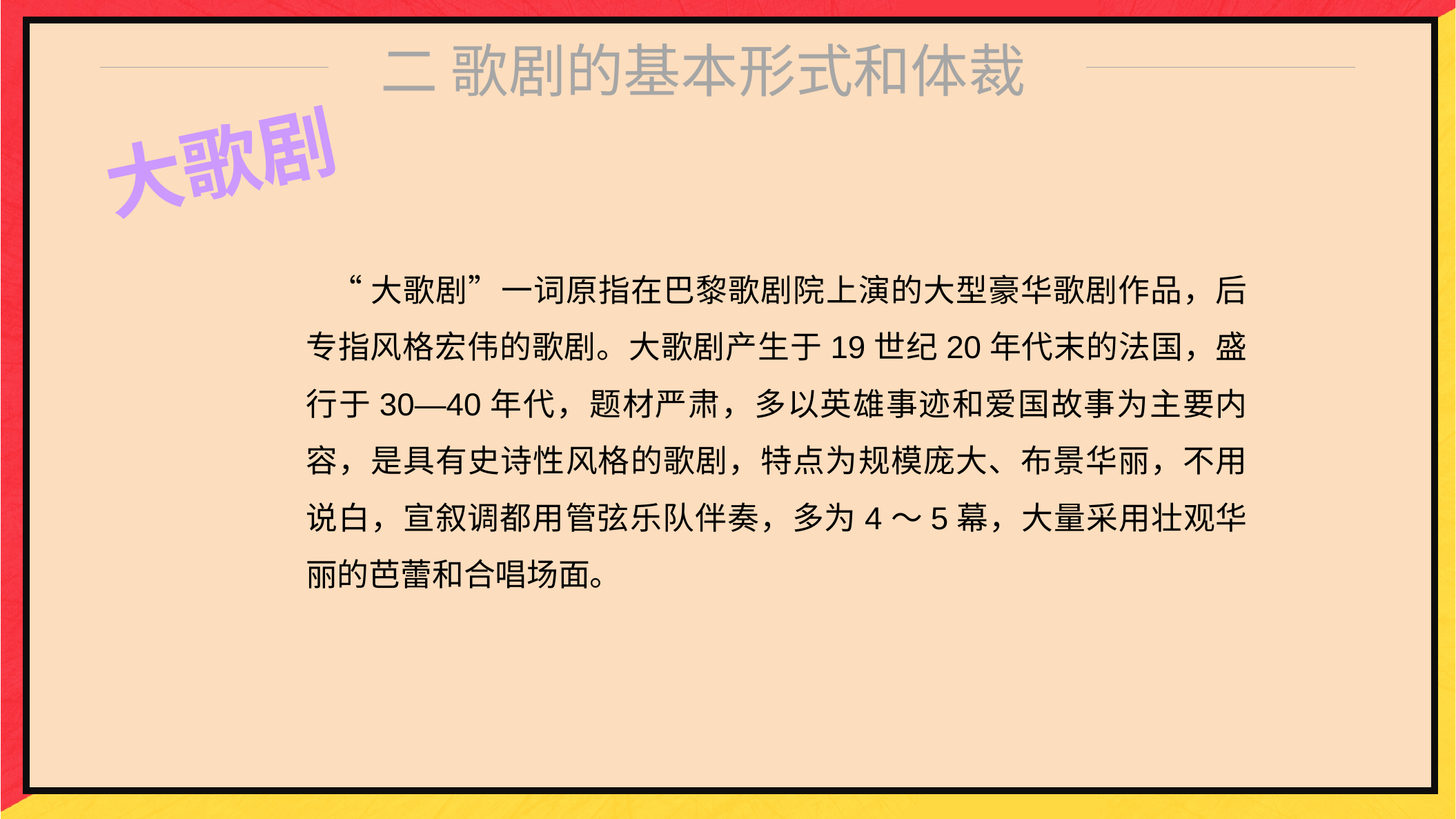

二 歌剧的基本形式和体裁
大歌剧
   “大歌剧”一词原指在巴黎歌剧院上演的大型豪华歌剧作品，后专指风格宏伟的歌剧。大歌剧产生于19世纪20年代末的法国，盛行于30—40年代，题材严肃，多以英雄事迹和爱国故事为主要内容，是具有史诗性风格的歌剧，特点为规模庞大、布景华丽，不用说白，宣叙调都用管弦乐队伴奏，多为4～5幕，大量采用壮观华丽的芭蕾和合唱场面。